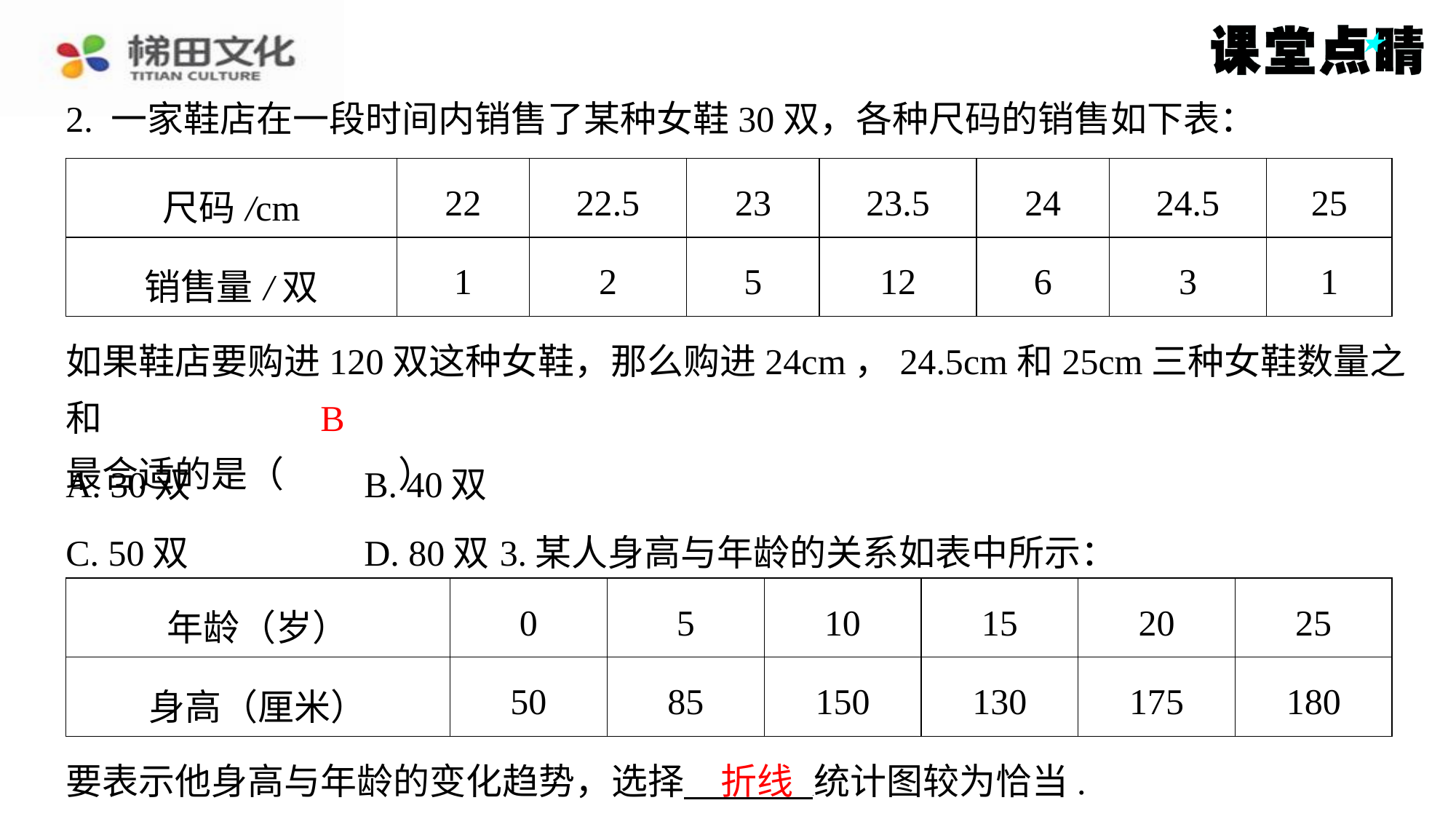

2. 一家鞋店在一段时间内销售了某种女鞋30双，各种尺码的销售如下表：
| 尺码/cm | 22 | 22.5 | 23 | 23.5 | 24 | 24.5 | 25 |
| --- | --- | --- | --- | --- | --- | --- | --- |
| 销售量/双 | 1 | 2 | 5 | 12 | 6 | 3 | 1 |
如果鞋店要购进120双这种女鞋，那么购进24cm，24.5cm和25cm三种女鞋数量之和
最合适的是（　B　）
B
| A. 30双 | B. 40双 |
| --- | --- |
| C. 50双 | D. 80双3.某人身高与年龄的关系如表中所示： |
| 年龄（岁） | 0 | 5 | 10 | 15 | 20 | 25 |
| --- | --- | --- | --- | --- | --- | --- |
| 身高（厘米） | 50 | 85 | 150 | 130 | 175 | 180 |
折线
要表示他身高与年龄的变化趋势，选择                    统计图较为恰当.